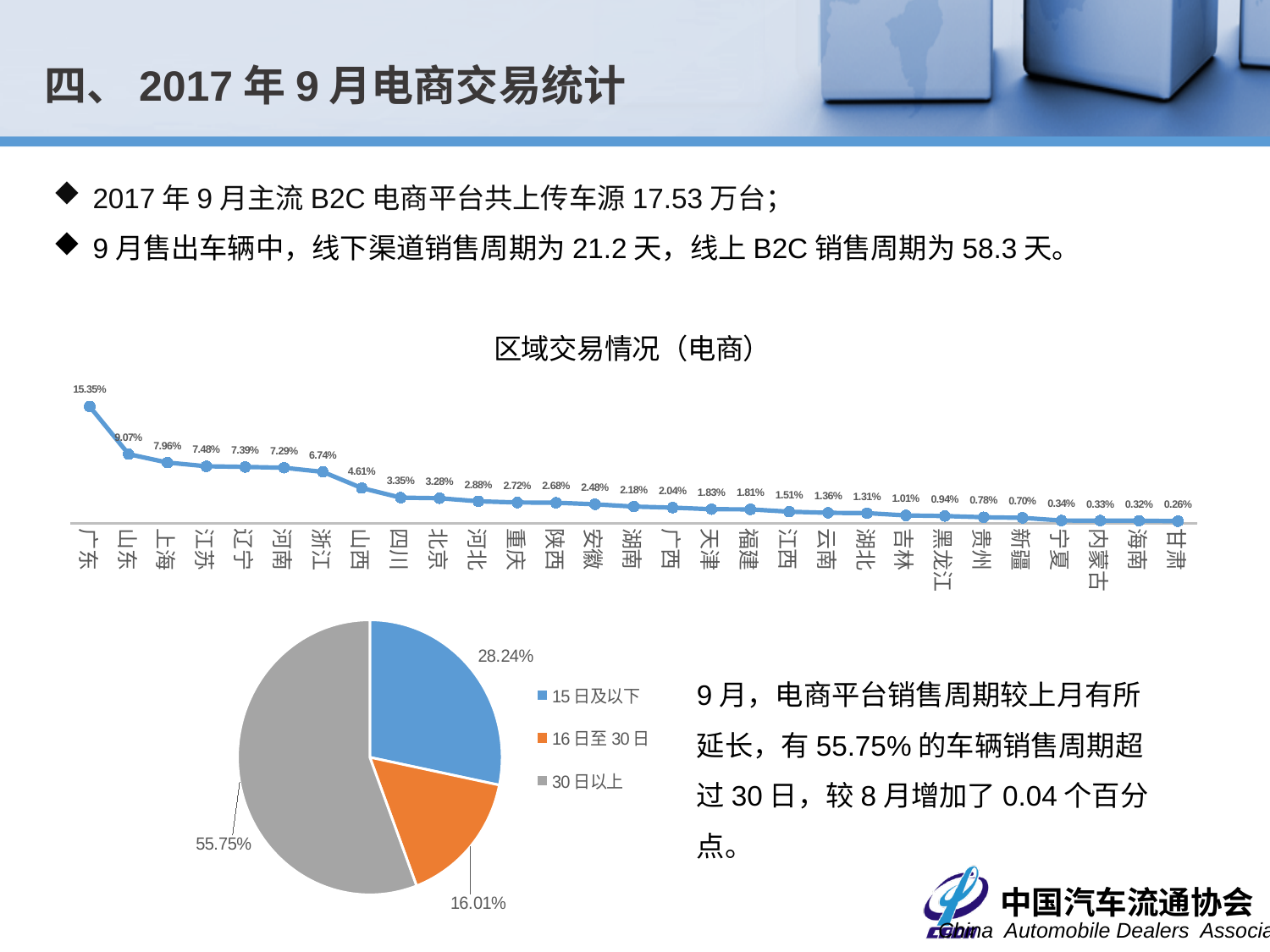

四、2017年9月电商交易统计
2017年9月主流B2C电商平台共上传车源17.53万台；
9月售出车辆中，线下渠道销售周期为21.2天，线上B2C销售周期为58.3天。

### Chart: 区域交易情况（电商）

| Category | 比例 |
|---|---|
| 广东 | 0.15346481301864426 |
| 山东 | 0.09074253691130506 |
| 上海 | 0.07964220282358013 |
| 江苏 | 0.07479254229981684 |
| 辽宁 | 0.07393038042892552 |
| 河南 | 0.07285267809031153 |
| 浙江 | 0.06735639616337968 |
| 山西 | 0.046125660092682395 |
| 四川 | 0.03351654273089773 |
| 北京 | 0.032762151093867875 |
| 河北 | 0.0287746524409958 |
| 重庆 | 0.027158098933074686 |
| 陕西 | 0.02683478823149047 |
| 安徽 | 0.02478715378812375 |
| 湖南 | 0.021769587240004308 |
| 广西 | 0.020368574199805985 |
| 天津 | 0.01832093975643928 |
| 福建 | 0.018105399288716472 |
| 江西 | 0.015087832740597055 |
| 云南 | 0.01357904946653735 |
| 湖北 | 0.013147968531091707 |
| 吉林 | 0.010130401982972303 |
| 黑龙江 | 0.009376010345942456 |
| 贵州 | 0.007759456838021342 |
| 新疆 | 0.007005065200991489 |
| 宁夏 | 0.003448647483565039 |
| 内蒙古 | 0.0033408772497036335 |
| 海南 | 0.003233107015842227 |
| 甘肃 | 0.0025864856126737797 |

### Chart

| Category | 销量占比 |
|---|---|
| 15日及以下 | 0.28242154956956417 |
| 16日至30日 | 0.16009441821716194 |
| 30日以上 | 0.5574840322132746 |

### Chart

| Category |
|---|
9月，电商平台销售周期较上月有所延长，有55.75%的车辆销售周期超过30日，较8月增加了0.04个百分点。